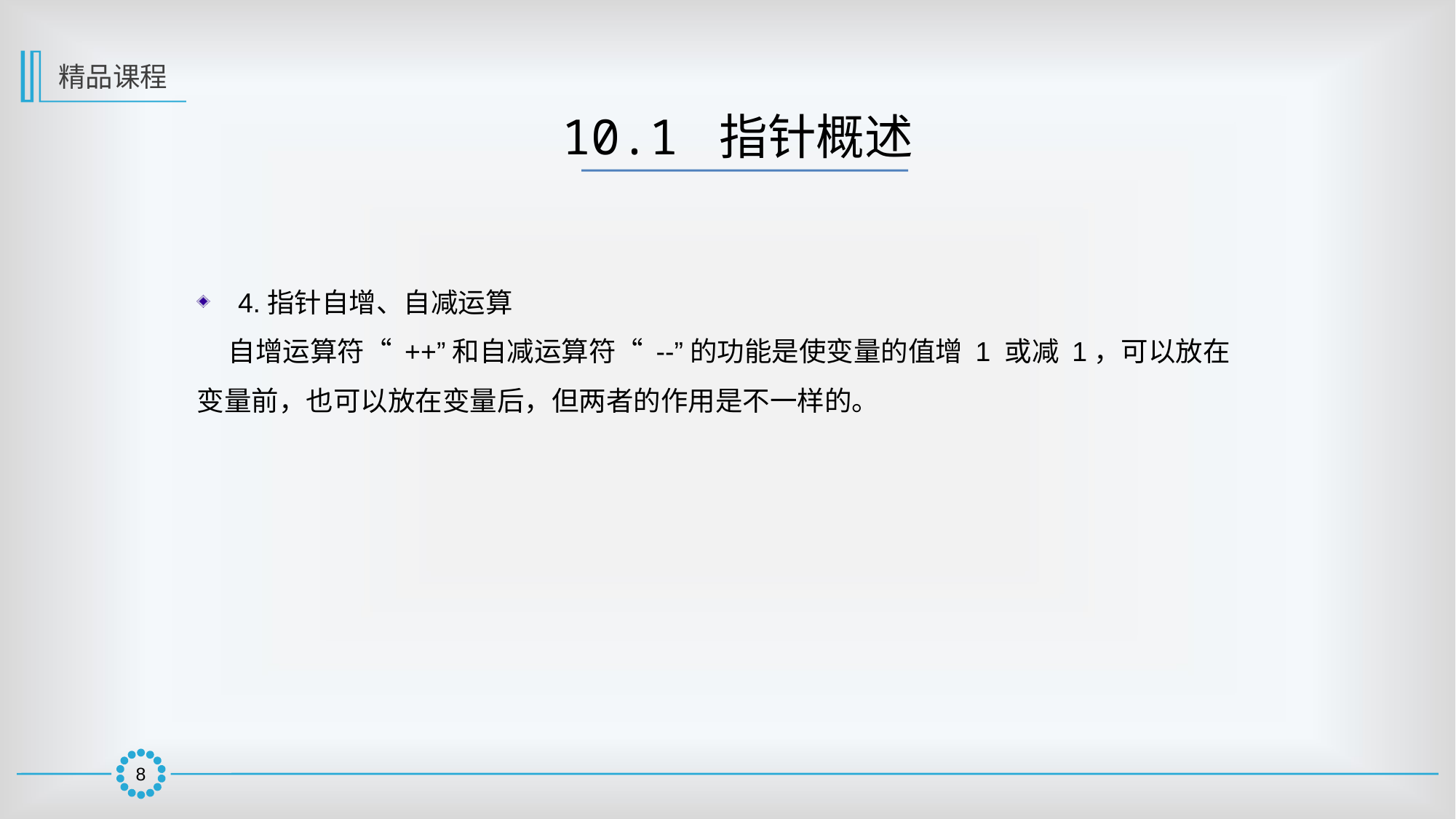

精品课程
10.1 指针概述

4.指针自增、自减运算
    自增运算符“ ++”和自减运算符“ --”的功能是使变量的值增 1 或减 1，可以放在变量前，也可以放在变量后，但两者的作用是不一样的。

8